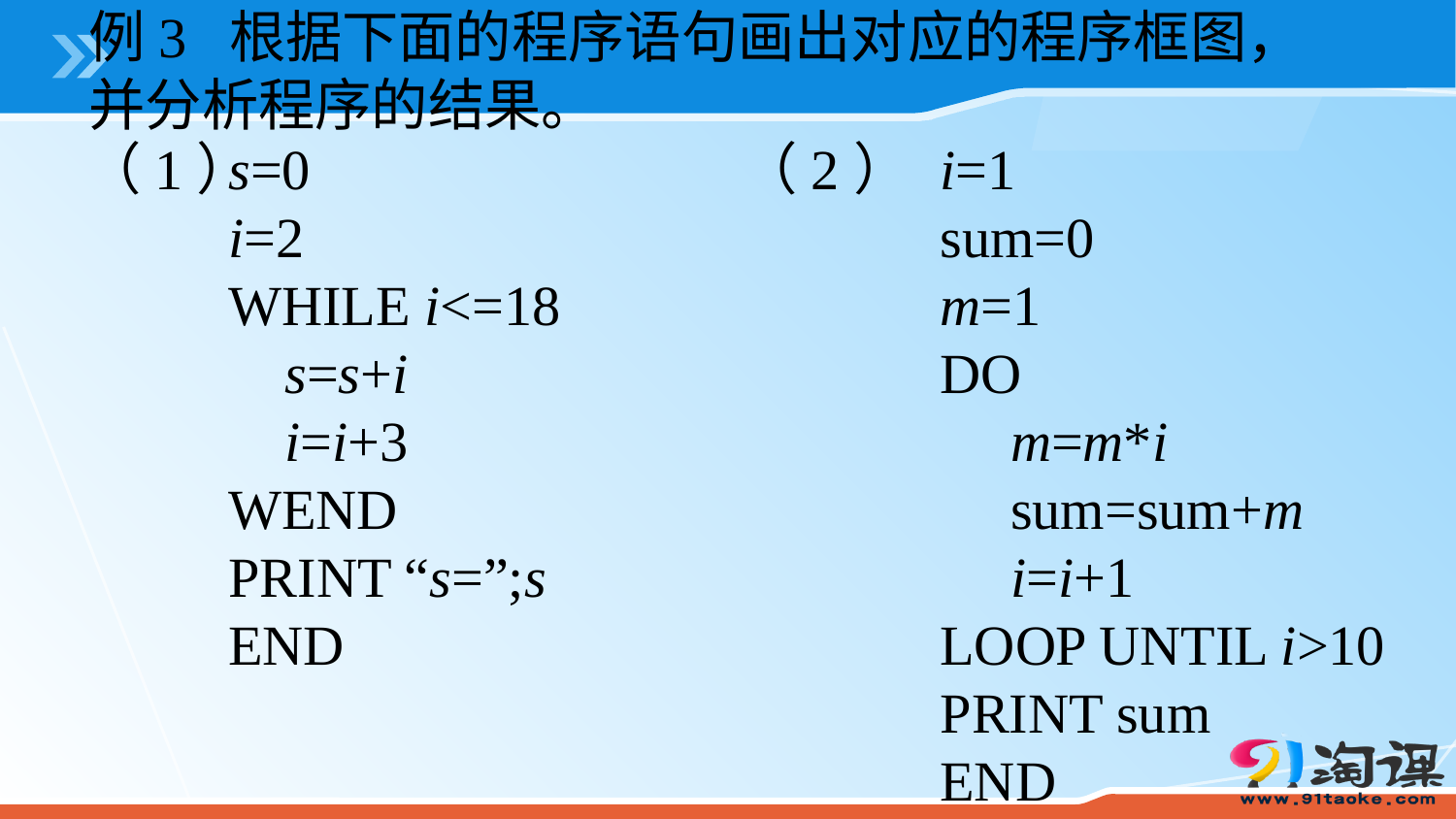

例3  根据下面的程序语句画出对应的程序框图，并分析程序的结果。
（1）
（2）
s=0
i=2
WHILE i<=18
    s=s+i
    i=i+3
WEND
PRINT “s=”;s
END
i=1
sum=0
m=1
DO
     m=m*i
     sum=sum+m
     i=i+1
LOOP UNTIL i>10
PRINT sum
END